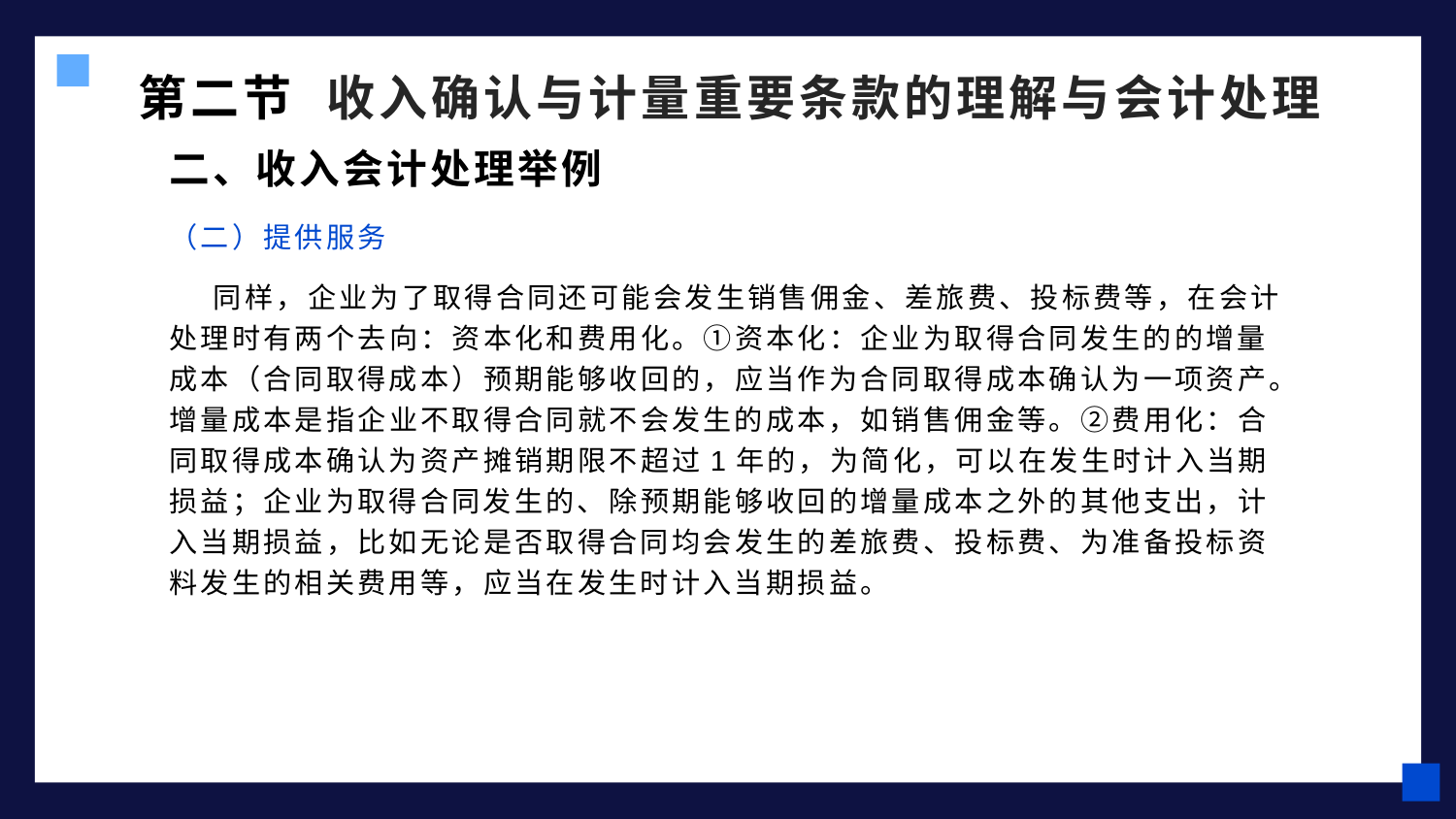

第二节  收入确认与计量重要条款的理解与会计处理
二、收入会计处理举例
（二）提供服务
    同样，企业为了取得合同还可能会发生销售佣金、差旅费、投标费等，在会计处理时有两个去向：资本化和费用化。①资本化：企业为取得合同发生的的增量成本（合同取得成本）预期能够收回的，应当作为合同取得成本确认为一项资产。增量成本是指企业不取得合同就不会发生的成本，如销售佣金等。②费用化：合同取得成本确认为资产摊销期限不超过1年的，为简化，可以在发生时计入当期损益；企业为取得合同发生的、除预期能够收回的增量成本之外的其他支出，计入当期损益，比如无论是否取得合同均会发生的差旅费、投标费、为准备投标资料发生的相关费用等，应当在发生时计入当期损益。